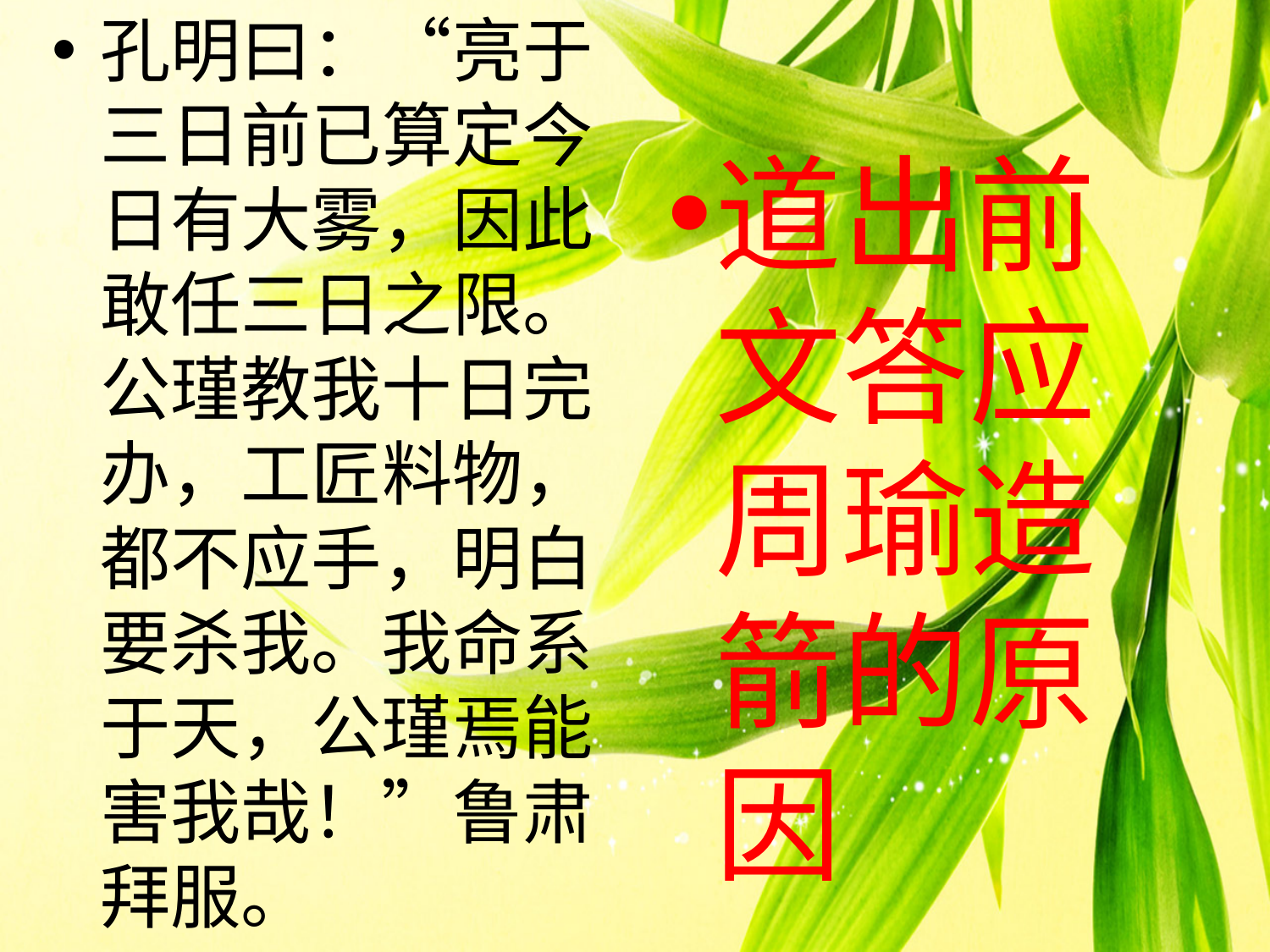

孔明曰：“亮于三日前已算定今日有大雾，因此敢任三日之限。公瑾教我十日完办，工匠料物，都不应手，明白要杀我。我命系于天，公瑾焉能害我哉！”鲁肃拜服。
#
道出前文答应周瑜造箭的原因